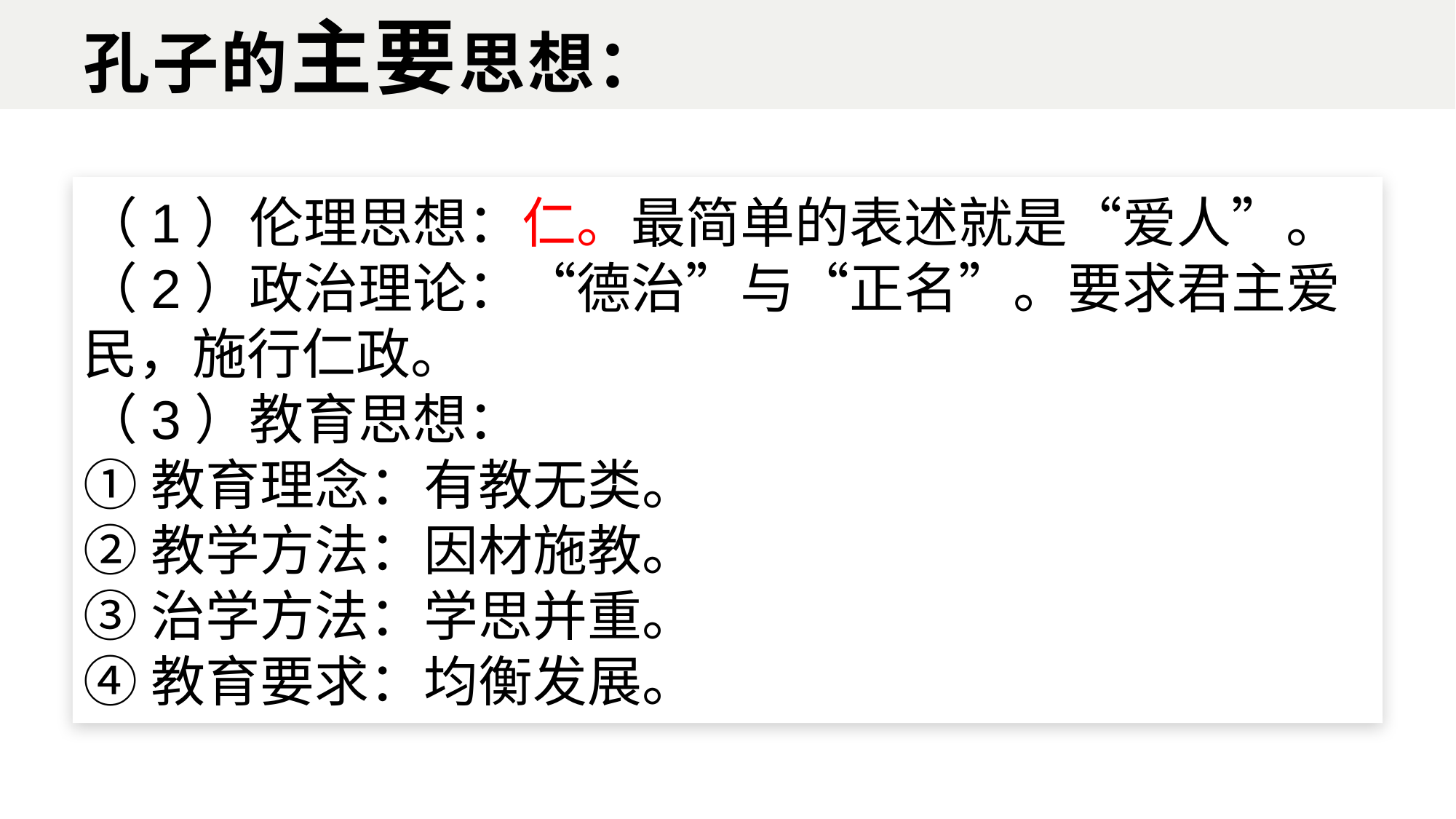

孔子的主要思想：
儒家思想的重要著作。
（1）伦理思想：仁。最简单的表述就是“爱人”。
（2）政治理论：“德治”与“正名”。要求君主爱民，施行仁政。
（3）教育思想：
①教育理念：有教无类。
②教学方法：因材施教。
③治学方法：学思并重。
④教育要求：均衡发展。